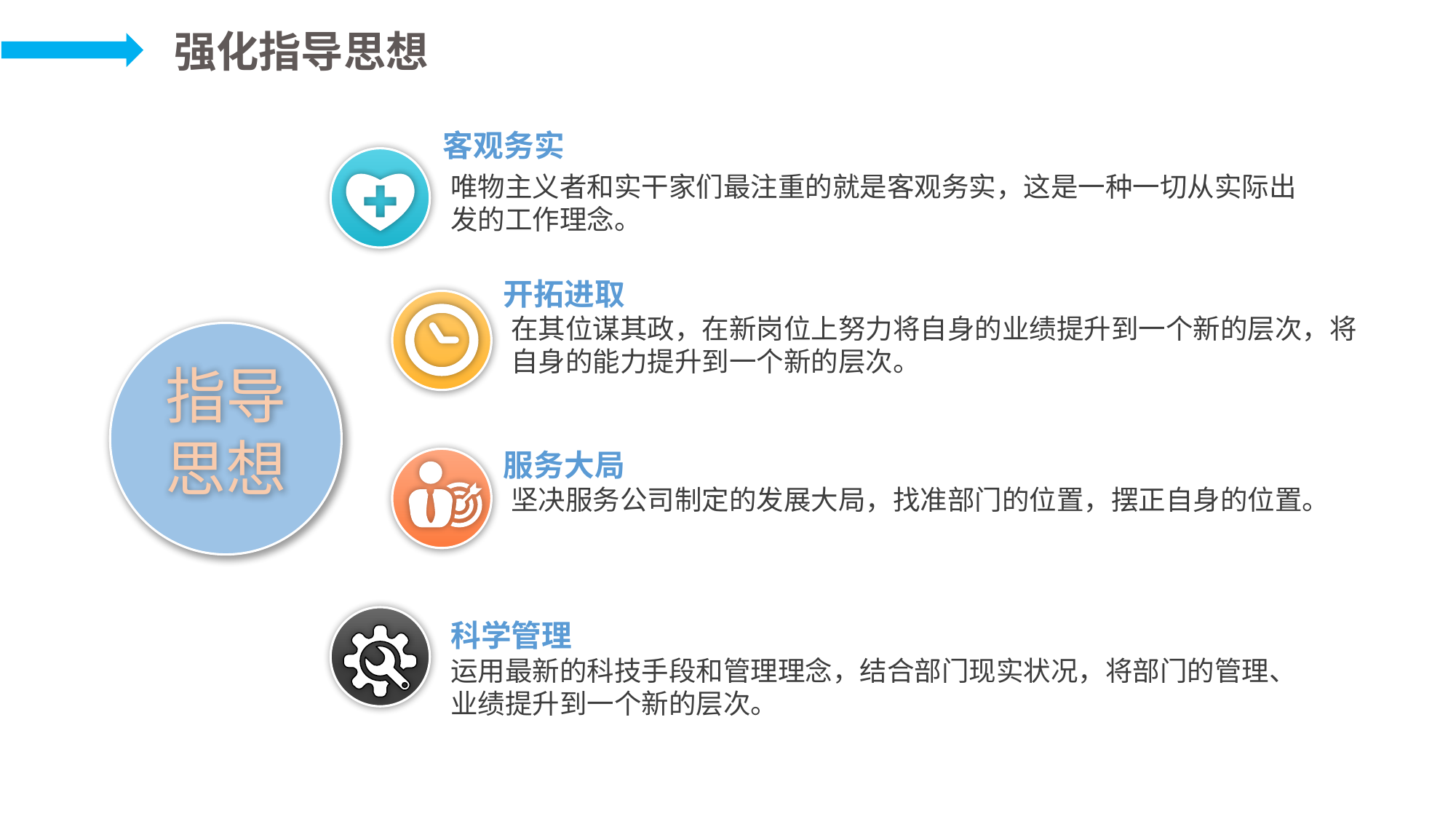

强化指导思想

客观务实

唯物主义者和实干家们最注重的就是客观务实，这是一种一切从实际出发的工作理念。
开拓进取

在其位谋其政，在新岗位上努力将自身的业绩提升到一个新的层次，将自身的能力提升到一个新的层次。

指导思想
服务大局

坚决服务公司制定的发展大局，找准部门的位置，摆正自身的位置。

科学管理
运用最新的科技手段和管理理念，结合部门现实状况，将部门的管理、业绩提升到一个新的层次。